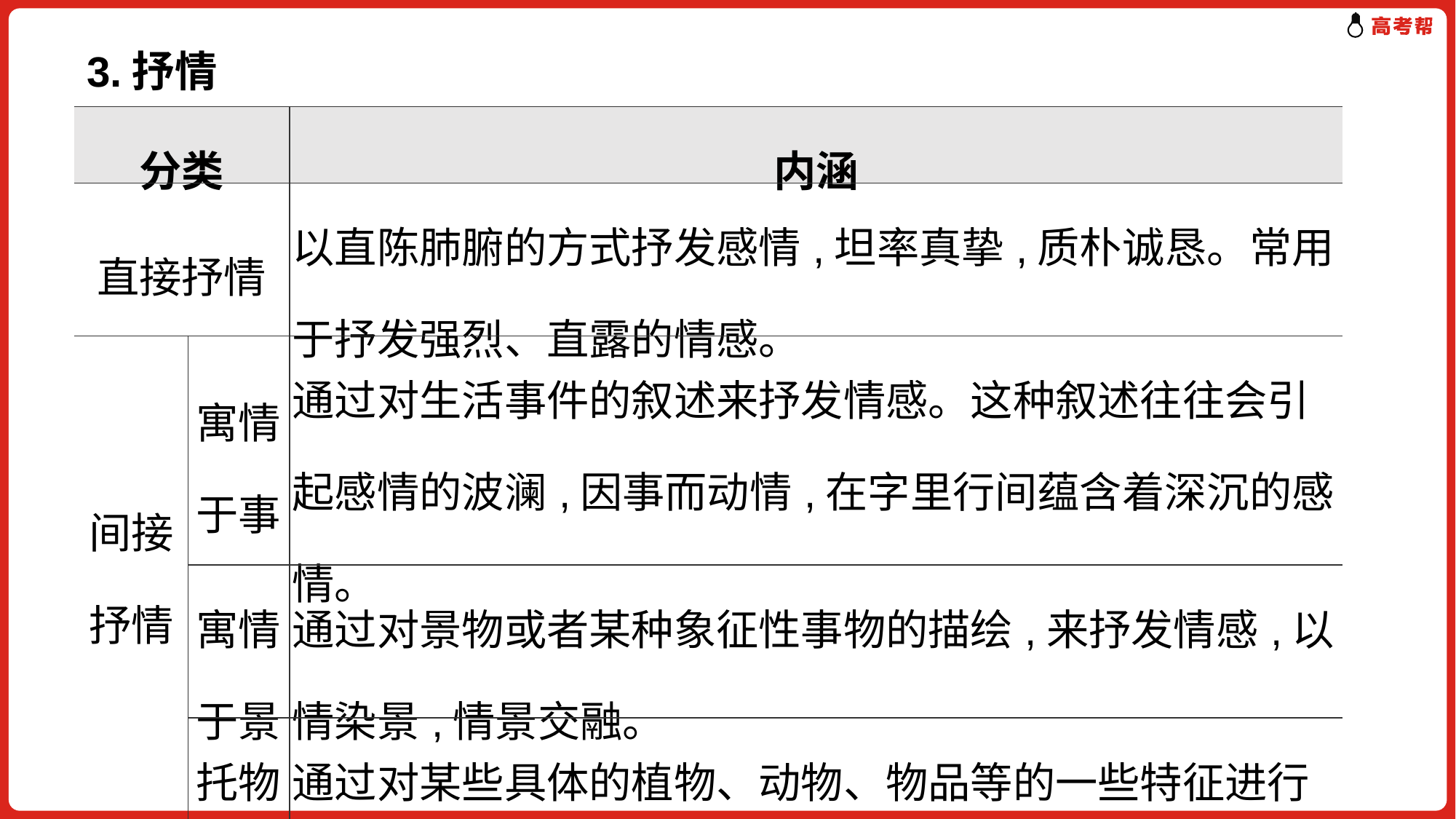

3.抒情
| 分类 |  | 内涵 |
| --- | --- | --- |
| 直接抒情 |  | 以直陈肺腑的方式抒发感情,坦率真挚,质朴诚恳。常用于抒发强烈、直露的情感。 |
| 间接抒情 | 寓情于事 | 通过对生活事件的叙述来抒发情感。这种叙述往往会引起感情的波澜,因事而动情,在字里行间蕴含着深沉的感情。 |
|  | 寓情于景 | 通过对景物或者某种象征性事物的描绘,来抒发情感,以情染景,情景交融。 |
|  | 托物言志 | 通过对某些具体的植物、动物、物品等的一些特征进行描绘,委婉曲折地将作者的志向和意愿表达出来。 |